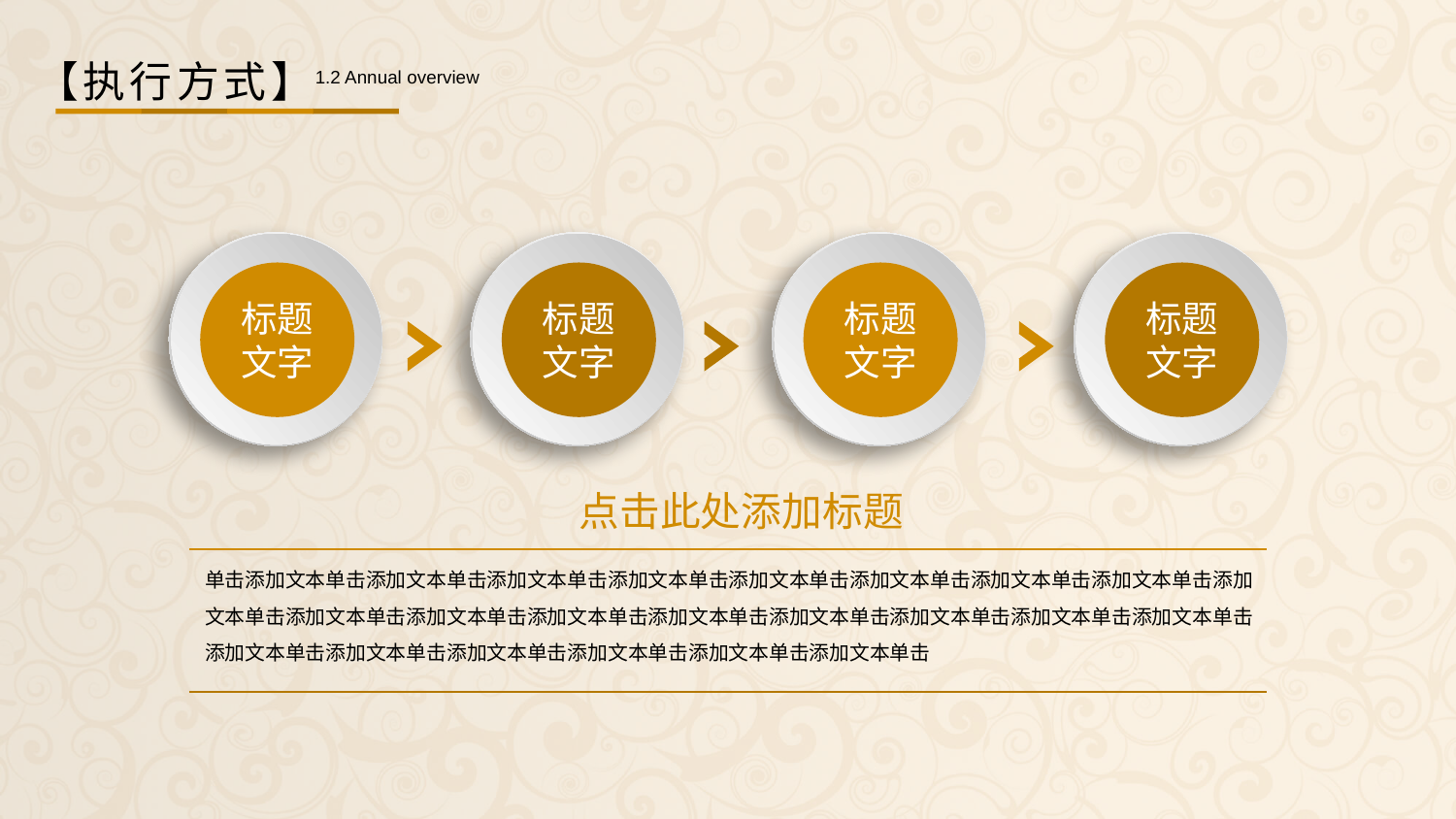

【执行方式】
1.2 Annual overview

标题
文字

标题
文字

标题
文字

标题
文字

点击此处添加标题
单击添加文本单击添加文本单击添加文本单击添加文本单击添加文本单击添加文本单击添加文本单击添加文本单击添加文本单击添加文本单击添加文本单击添加文本单击添加文本单击添加文本单击添加文本单击添加文本单击添加文本单击添加文本单击添加文本单击添加文本单击添加文本单击添加文本单击添加文本单击